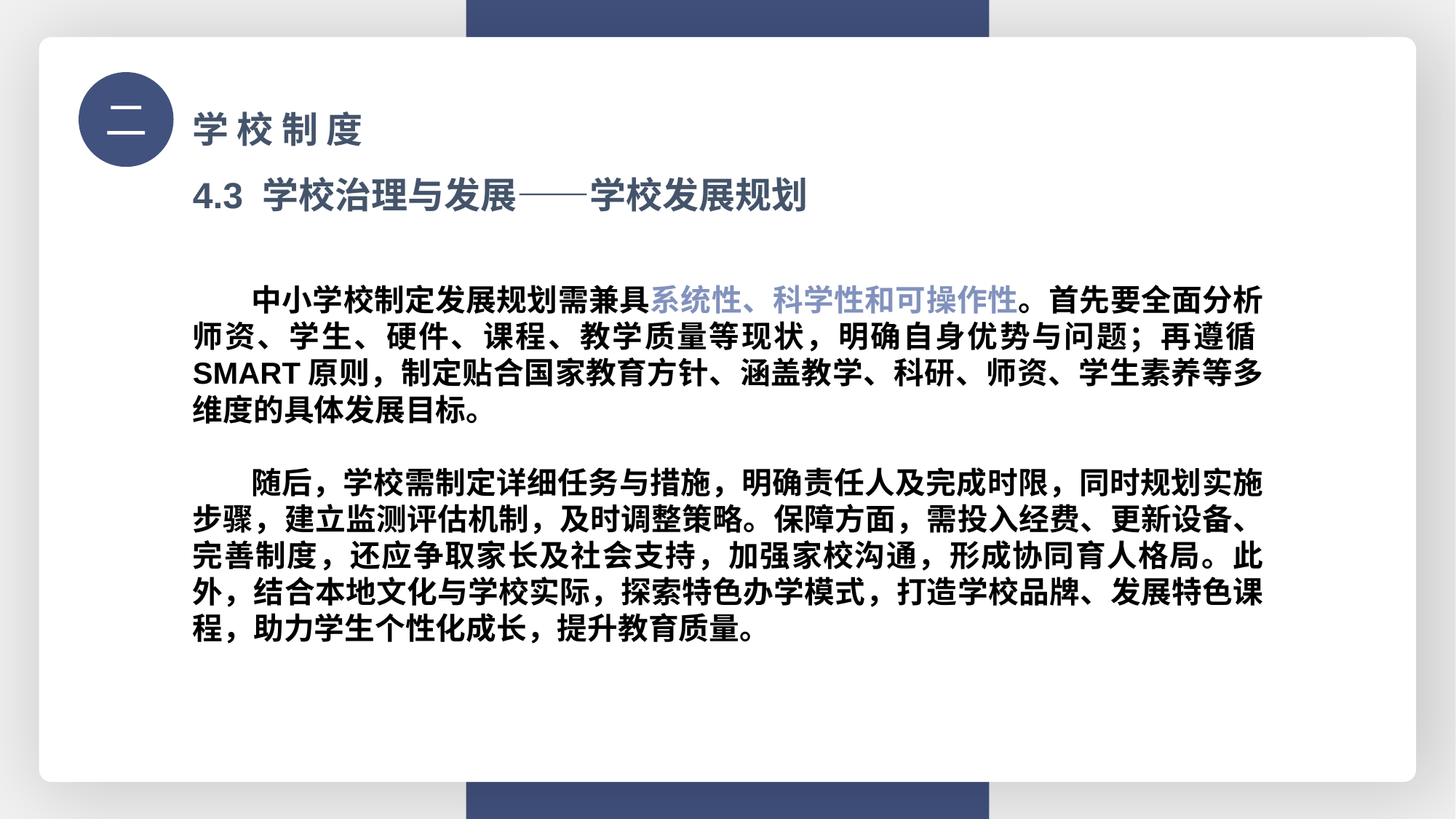

学 校 制 度
二
4.3 学校治理与发展——学校发展规划
        中小学校制定发展规划需兼具系统性、科学性和可操作性。首先要全面分析师资、学生、硬件、课程、教学质量等现状，明确自身优势与问题；再遵循SMART原则，制定贴合国家教育方针、涵盖教学、科研、师资、学生素养等多维度的具体发展目标。

       随后，学校需制定详细任务与措施，明确责任人及完成时限，同时规划实施步骤，建立监测评估机制，及时调整策略。保障方面，需投入经费、更新设备、完善制度，还应争取家长及社会支持，加强家校沟通，形成协同育人格局。此外，结合本地文化与学校实际，探索特色办学模式，打造学校品牌、发展特色课程，助力学生个性化成长，提升教育质量。